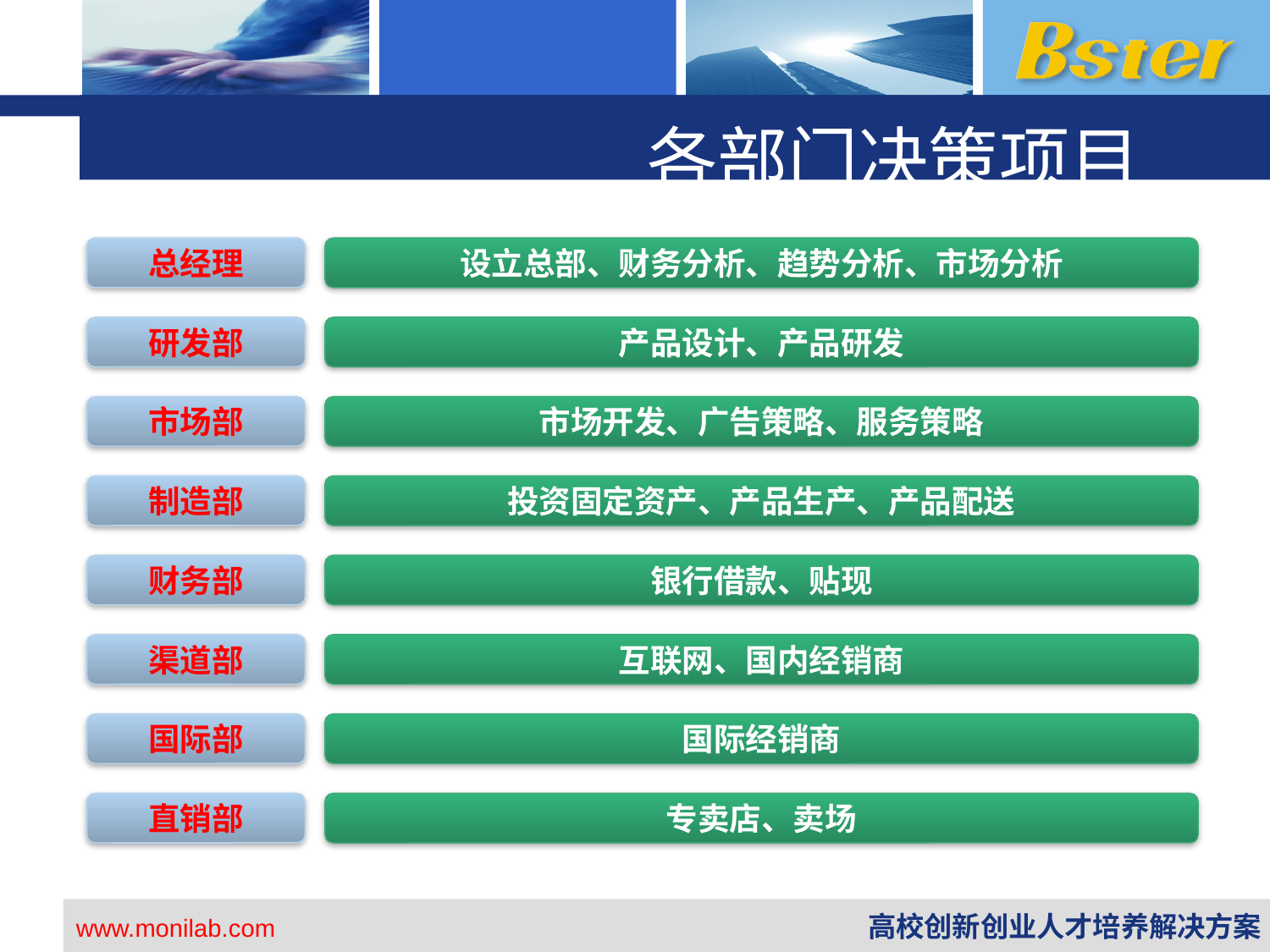

各部门决策项目
总经理
设立总部、财务分析、趋势分析、市场分析
研发部
产品设计、产品研发
市场部
市场开发、广告策略、服务策略
制造部
投资固定资产、产品生产、产品配送
财务部
银行借款、贴现
渠道部
互联网、国内经销商
国际部
国际经销商
直销部
专卖店、卖场